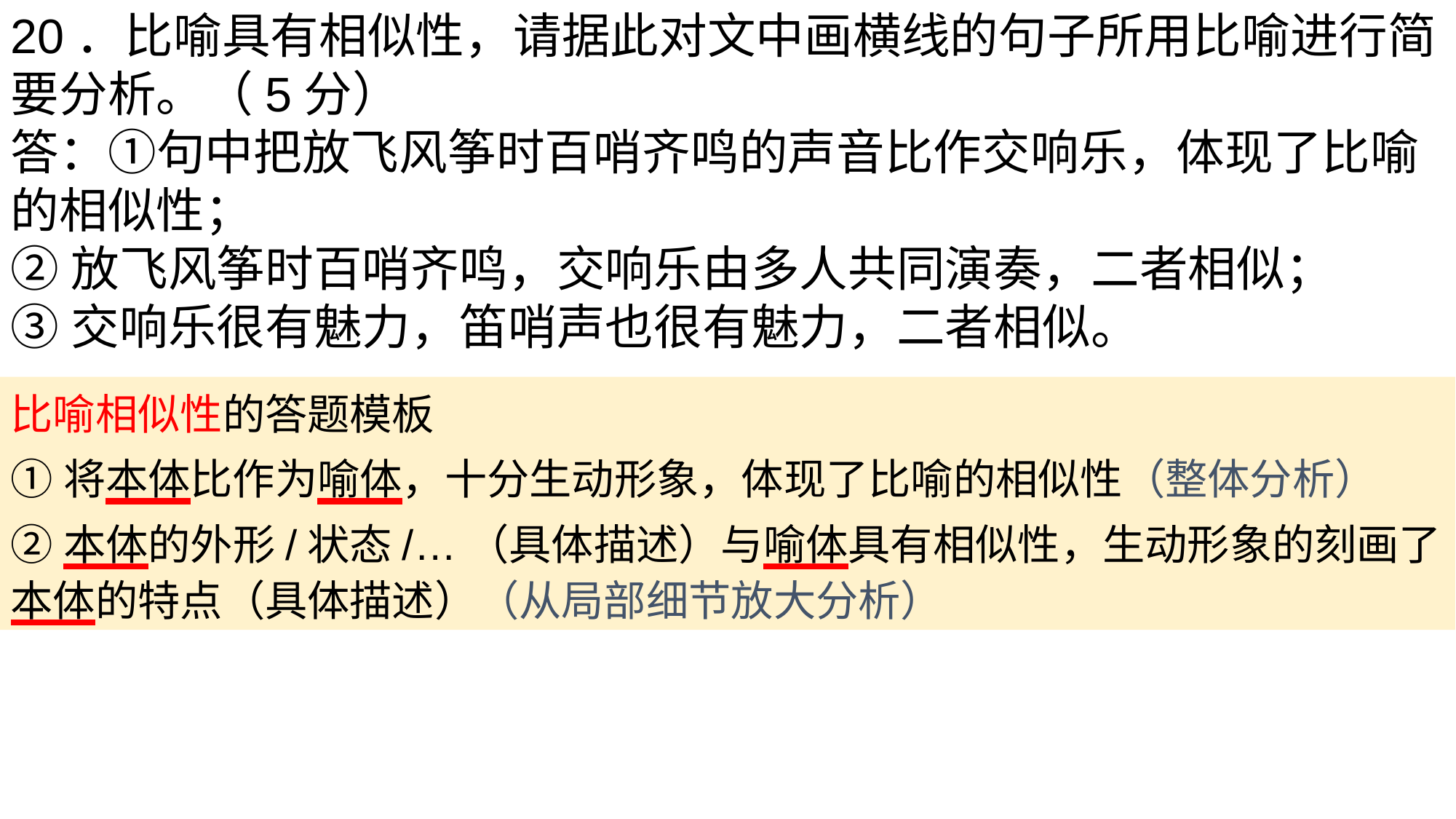

20．比喻具有相似性，请据此对文中画横线的句子所用比喻进行简要分析。（5分）
答：①句中把放飞风筝时百哨齐鸣的声音比作交响乐，体现了比喻的相似性；
②放飞风筝时百哨齐鸣，交响乐由多人共同演奏，二者相似；
③交响乐很有魅力，笛哨声也很有魅力，二者相似。
比喻相似性的答题模板
①将本体比作为喻体，十分生动形象，体现了比喻的相似性（整体分析）
②本体的外形/状态/…（具体描述）与喻体具有相似性，生动形象的刻画了本体的特点（具体描述）（从局部细节放大分析）